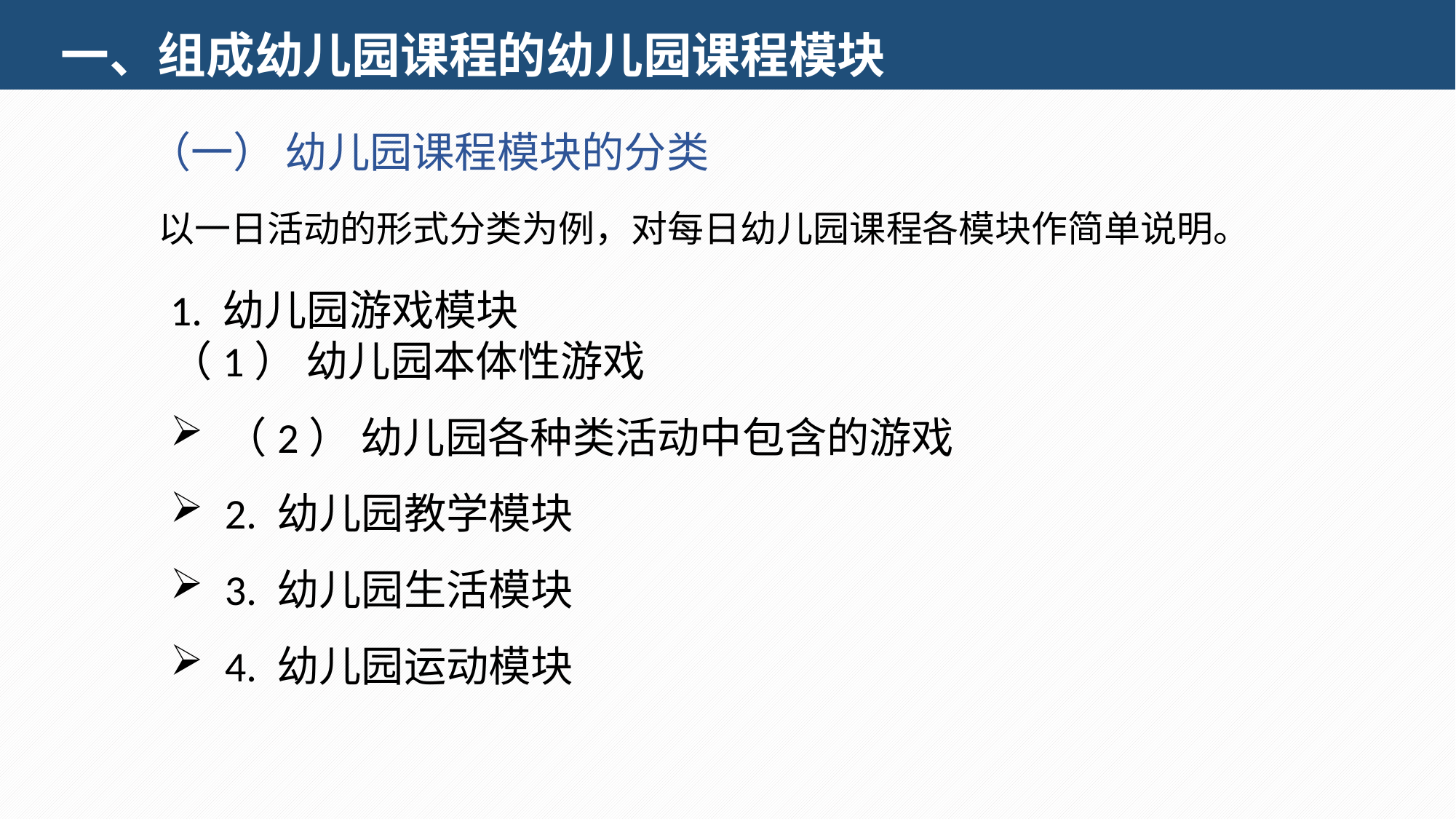

一、组成幼儿园课程的幼儿园课程模块
（一） 幼儿园课程模块的分类
以一日活动的形式分类为例，对每日幼儿园课程各模块作简单说明。
1. 幼儿园游戏模块（1） 幼儿园本体性游戏（2） 幼儿园各种类活动中包含的游戏
2. 幼儿园教学模块
3. 幼儿园生活模块
4. 幼儿园运动模块